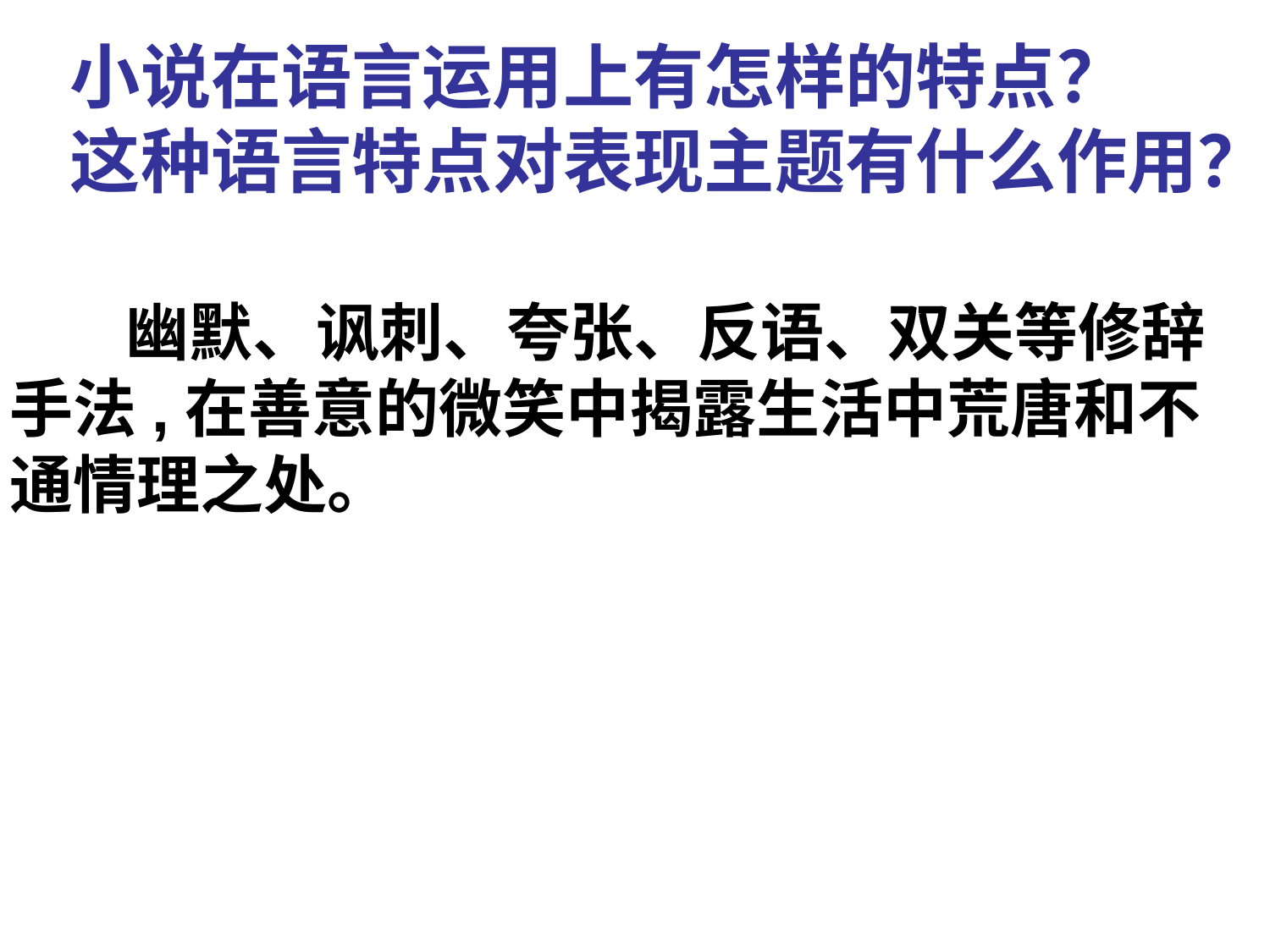

小说在语言运用上有怎样的特点？
这种语言特点对表现主题有什么作用？
       幽默、讽刺、夸张、反语、双关等修辞手法,在善意的微笑中揭露生活中荒唐和不通情理之处。